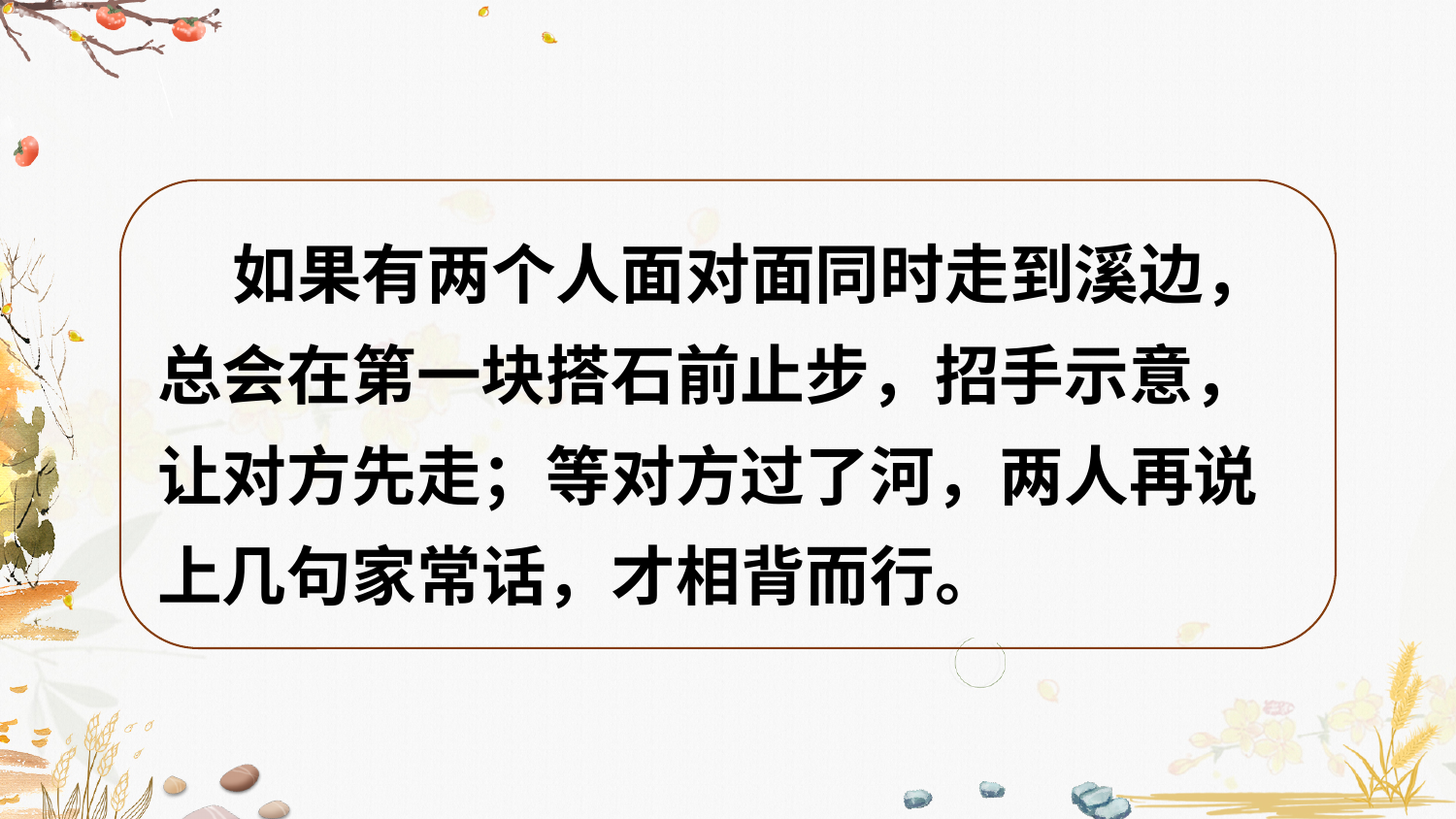

如果有两个人面对面同时走到溪边，总会在第一块搭石前止步，招手示意，让对方先走；等对方过了河，两人再说上几句家常话，才相背而行。